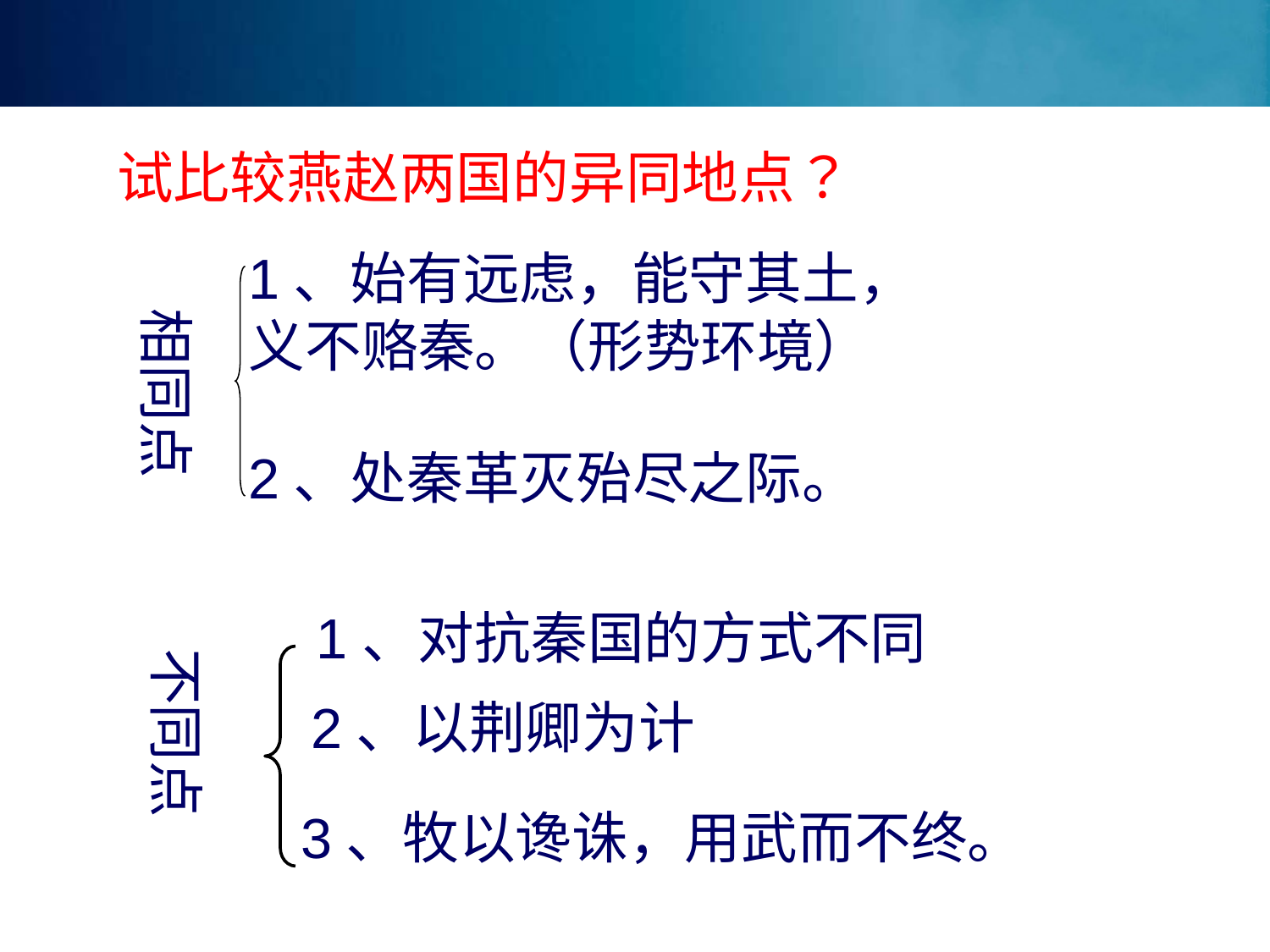

试比较燕赵两国的异同地点？
1、始有远虑，能守其土，
义不赂秦。（形势环境）

相同点
2、处秦革灭殆尽之际。
1、对抗秦国的方式不同
不同点

2、以荆卿为计
3、牧以谗诛，用武而不终。